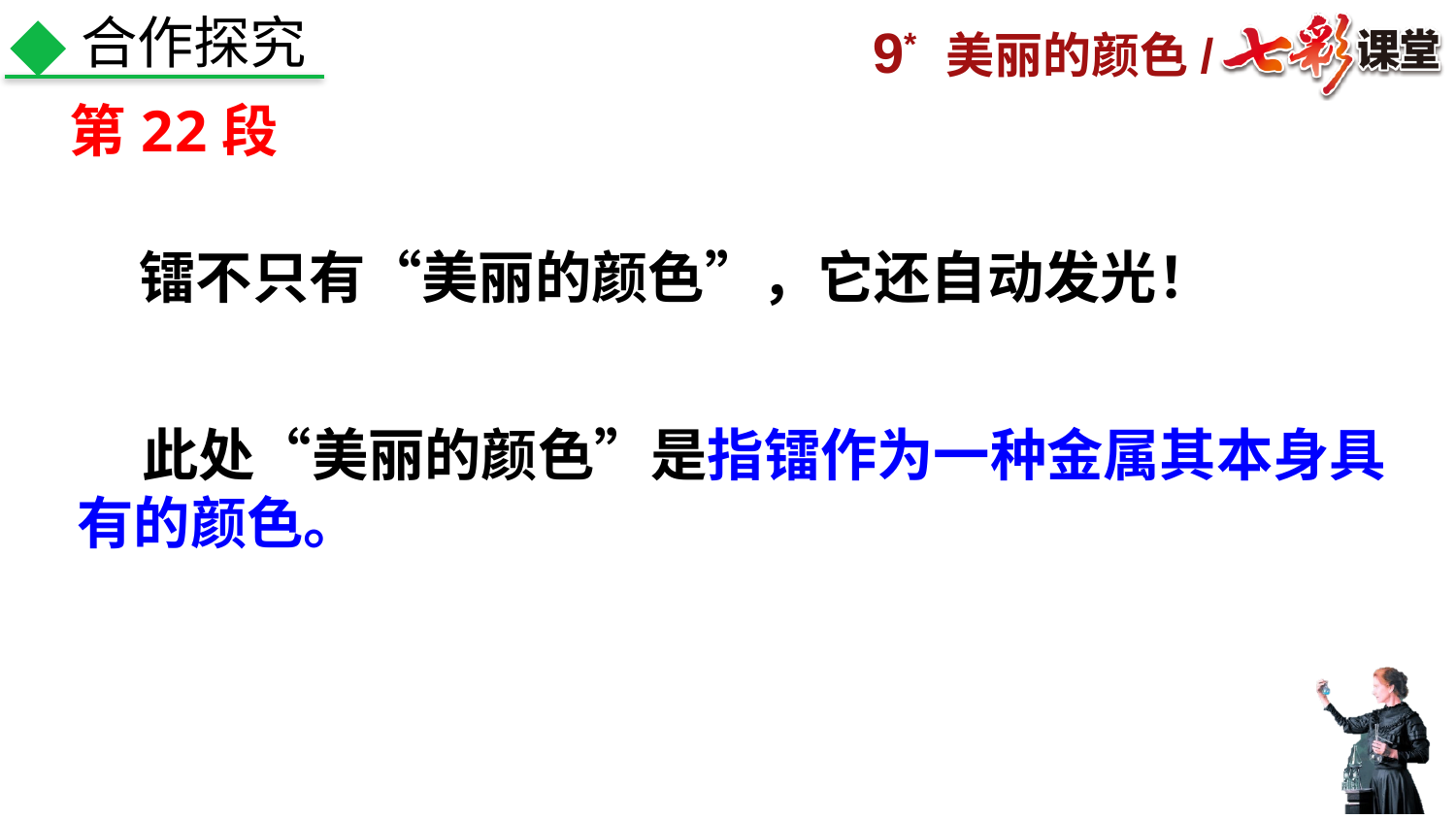

合作探究

第22段
    镭不只有“美丽的颜色”，它还自动发光！
    此处“美丽的颜色”是指镭作为一种金属其本身具有的颜色。